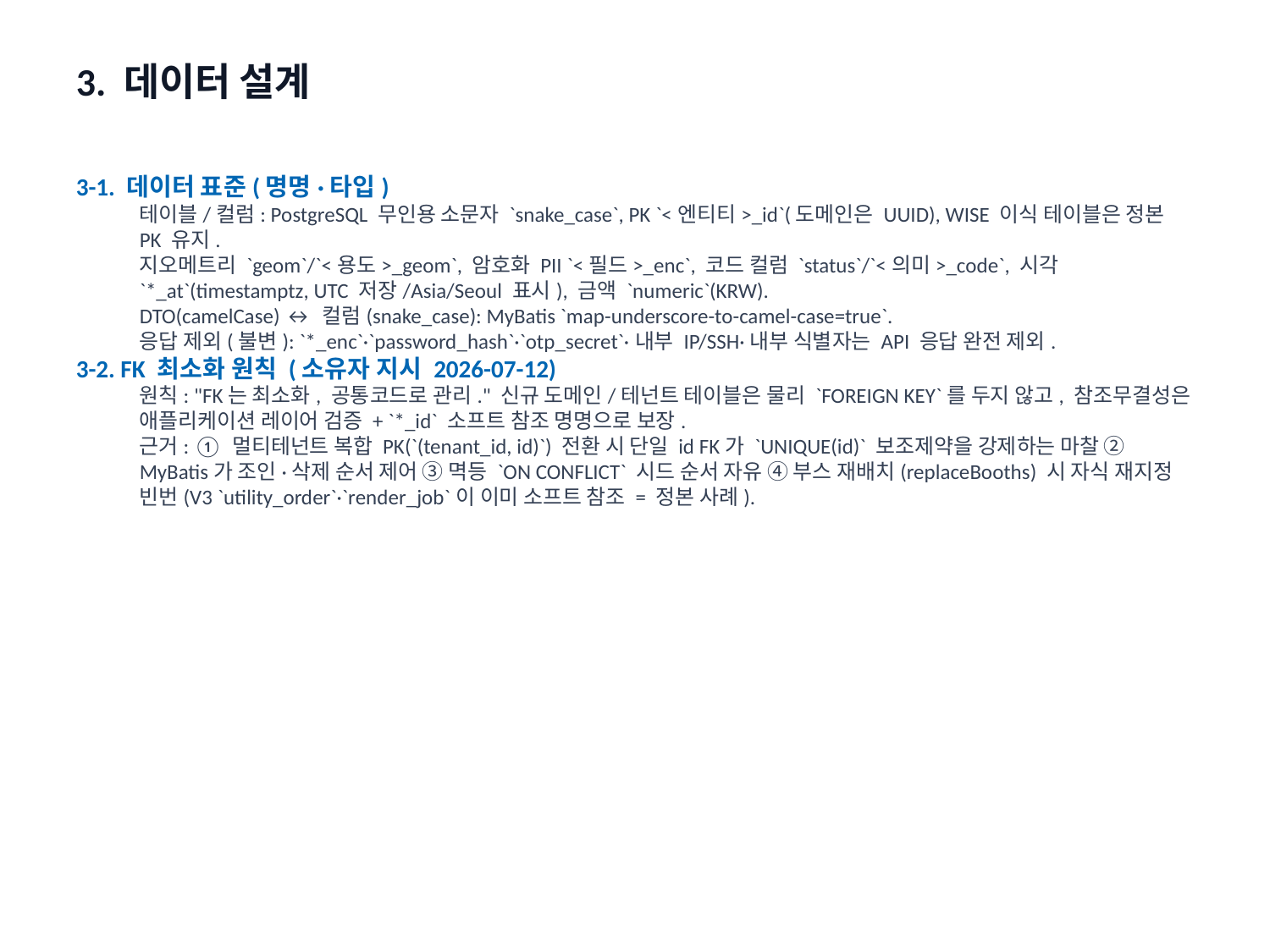

3. 데이터 설계
3-1. 데이터 표준(명명·타입)
테이블/컬럼: PostgreSQL 무인용 소문자 `snake_case`, PK `<엔티티>_id`(도메인은 UUID), WISE 이식 테이블은 정본 PK 유지.
지오메트리 `geom`/`<용도>_geom`, 암호화 PII `<필드>_enc`, 코드 컬럼 `status`/`<의미>_code`, 시각 `*_at`(timestamptz, UTC 저장/Asia/Seoul 표시), 금액 `numeric`(KRW).
DTO(camelCase) ↔ 컬럼(snake_case): MyBatis `map-underscore-to-camel-case=true`.
응답 제외(불변): `*_enc`·`password_hash`·`otp_secret`·내부 IP/SSH·내부 식별자는 API 응답 완전 제외.
3-2. FK 최소화 원칙 (소유자 지시 2026-07-12)
원칙: "FK는 최소화, 공통코드로 관리." 신규 도메인/테넌트 테이블은 물리 `FOREIGN KEY`를 두지 않고, 참조무결성은 애플리케이션 레이어 검증 + `*_id` 소프트 참조 명명으로 보장.
근거: ① 멀티테넌트 복합 PK(`(tenant_id, id)`) 전환 시 단일 id FK가 `UNIQUE(id)` 보조제약을 강제하는 마찰 ② MyBatis가 조인·삭제 순서 제어 ③ 멱등 `ON CONFLICT` 시드 순서 자유 ④ 부스 재배치(replaceBooths) 시 자식 재지정 빈번(V3 `utility_order`·`render_job`이 이미 소프트 참조 = 정본 사례).